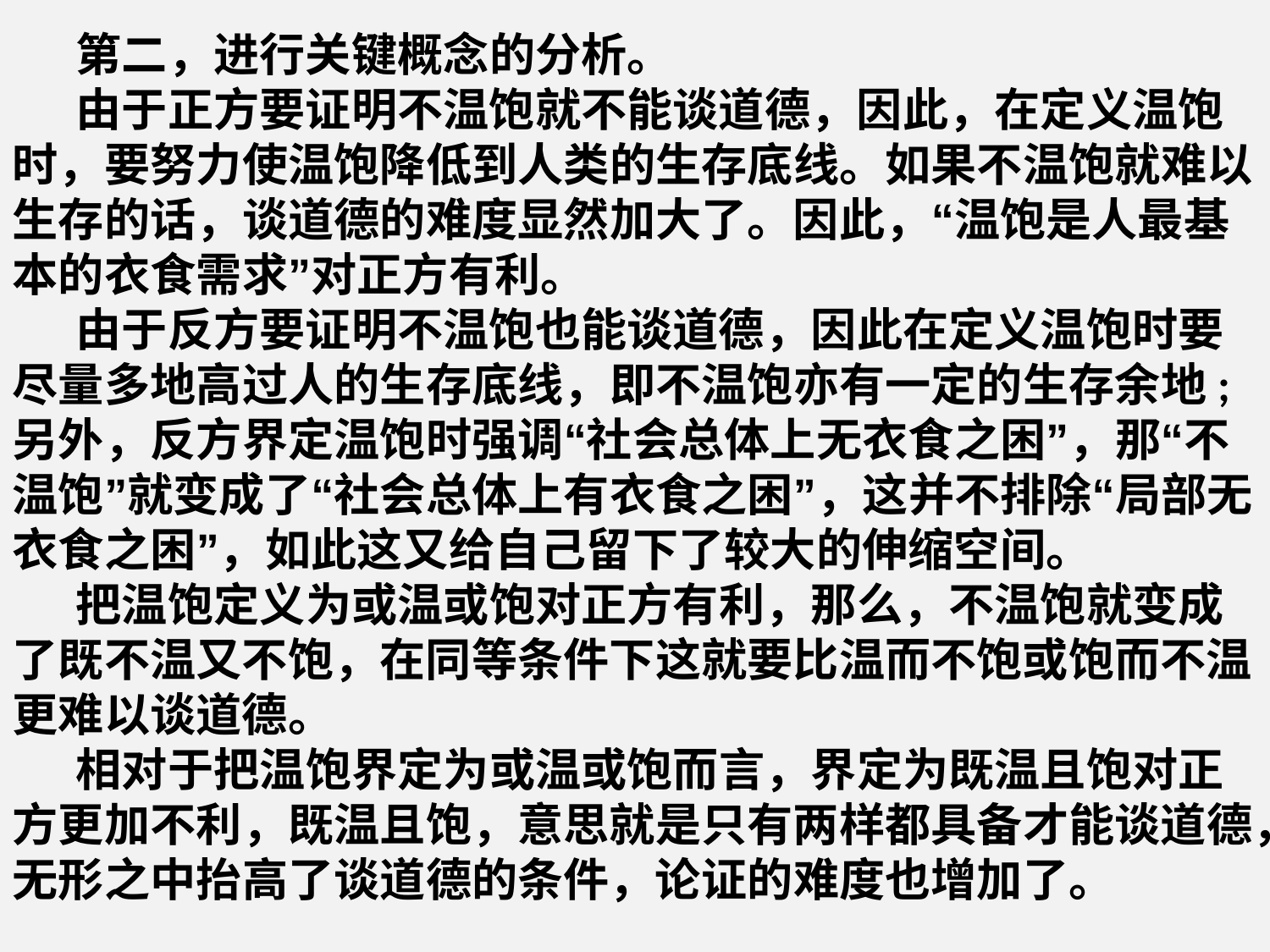

第二，进行关键概念的分析。
由于正方要证明不温饱就不能谈道德，因此，在定义温饱时，要努力使温饱降低到人类的生存底线。如果不温饱就难以生存的话，谈道德的难度显然加大了。因此，“温饱是人最基本的衣食需求”对正方有利。
由于反方要证明不温饱也能谈道德，因此在定义温饱时要尽量多地高过人的生存底线，即不温饱亦有一定的生存余地;另外，反方界定温饱时强调“社会总体上无衣食之困”，那“不温饱”就变成了“社会总体上有衣食之困”，这并不排除“局部无衣食之困”，如此这又给自己留下了较大的伸缩空间。
把温饱定义为或温或饱对正方有利，那么，不温饱就变成了既不温又不饱，在同等条件下这就要比温而不饱或饱而不温更难以谈道德。
相对于把温饱界定为或温或饱而言，界定为既温且饱对正方更加不利，既温且饱，意思就是只有两样都具备才能谈道德，无形之中抬高了谈道德的条件，论证的难度也增加了。